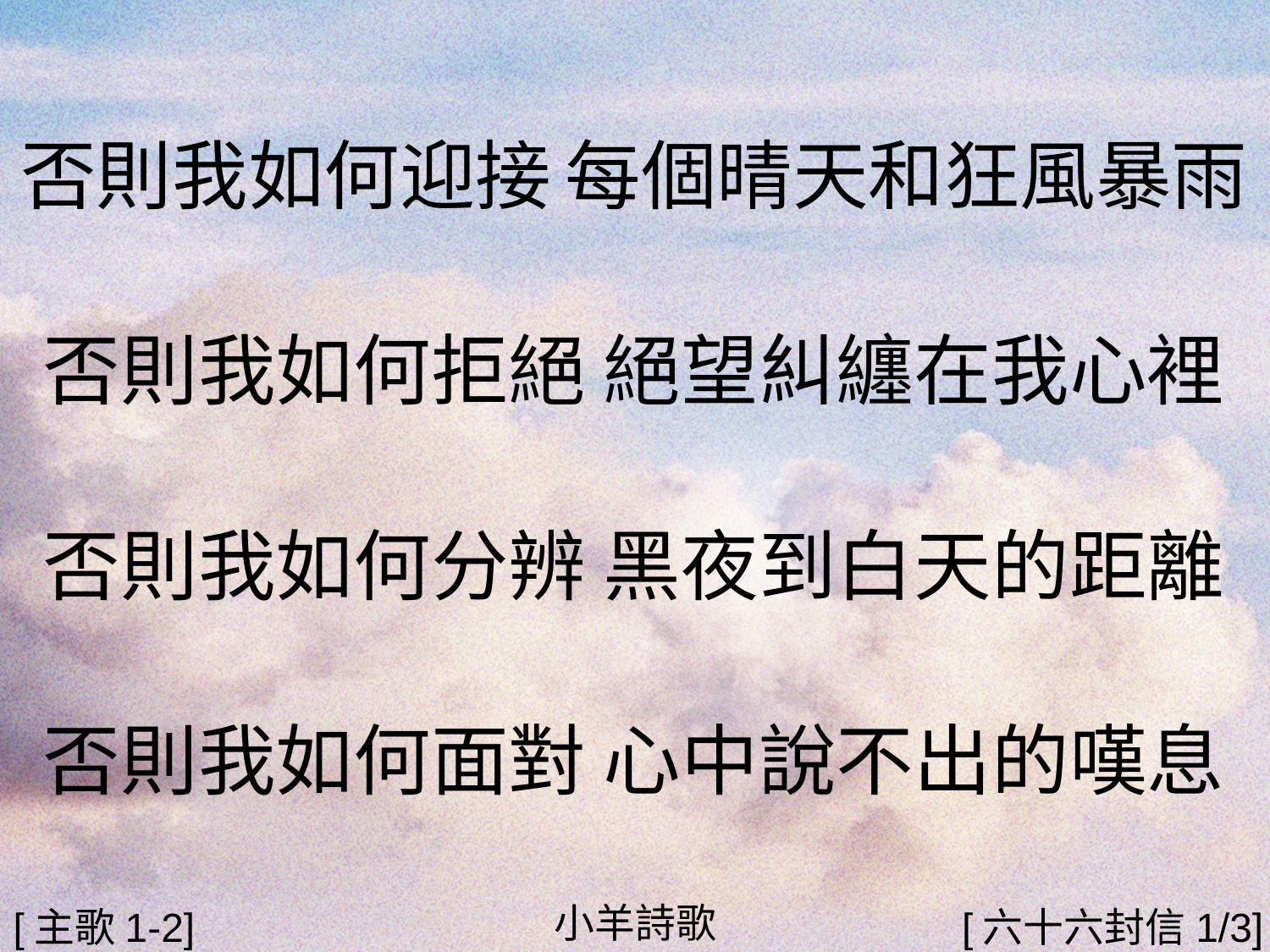

否則我如何迎接 每個晴天和狂風暴雨
否則我如何拒絕 絕望糾纏在我心裡
否則我如何分辨 黑夜到白天的距離
否則我如何面對 心中說不出的嘆息

#

小羊詩歌
[主歌1-2]
[六十六封信1/3]